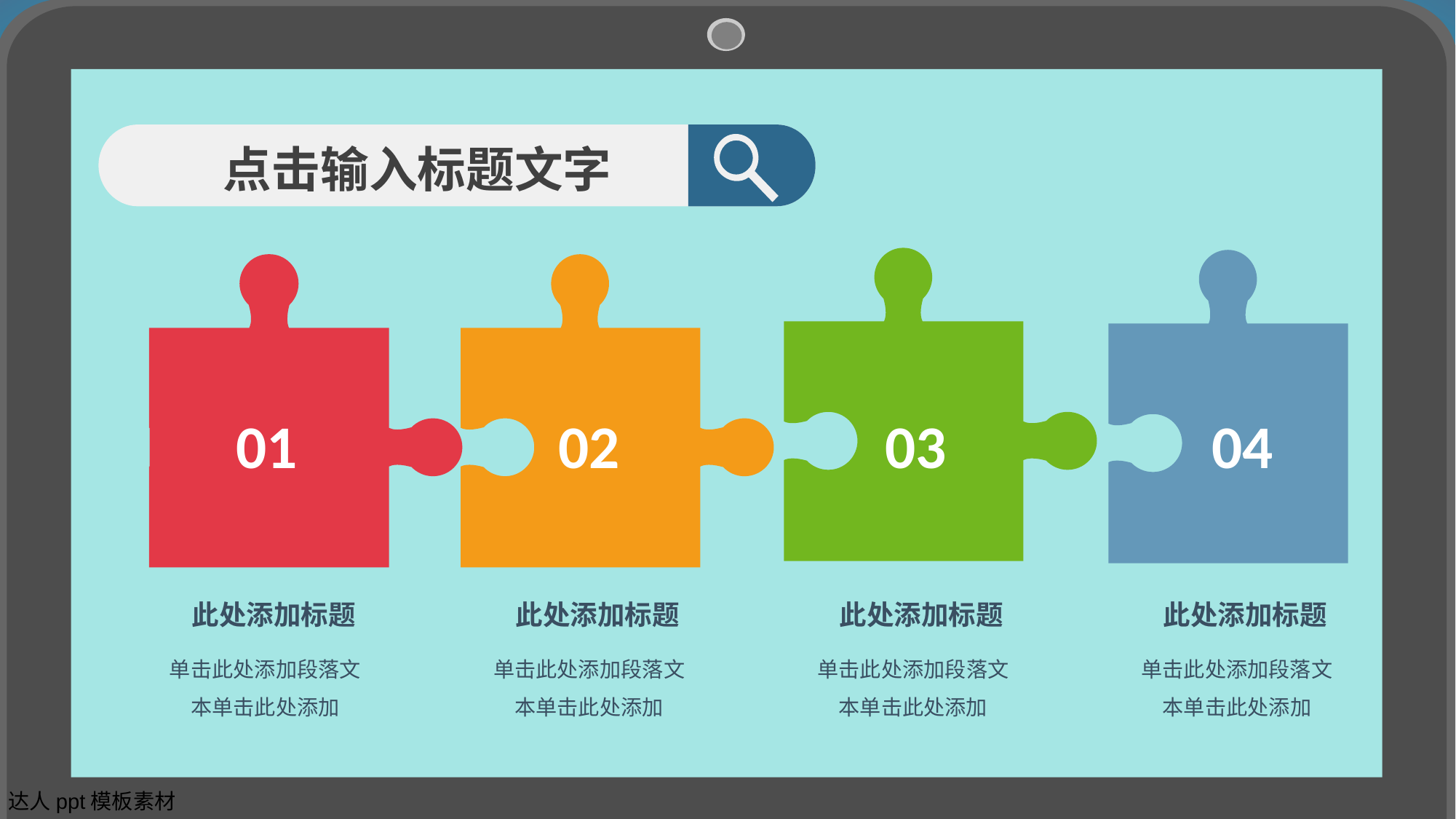

点击输入标题文字

01
02
03
04
此处添加标题
此处添加标题
此处添加标题
此处添加标题
单击此处添加段落文本单击此处添加
单击此处添加段落文本单击此处添加
单击此处添加段落文本单击此处添加
单击此处添加段落文本单击此处添加
达人ppt模板素材